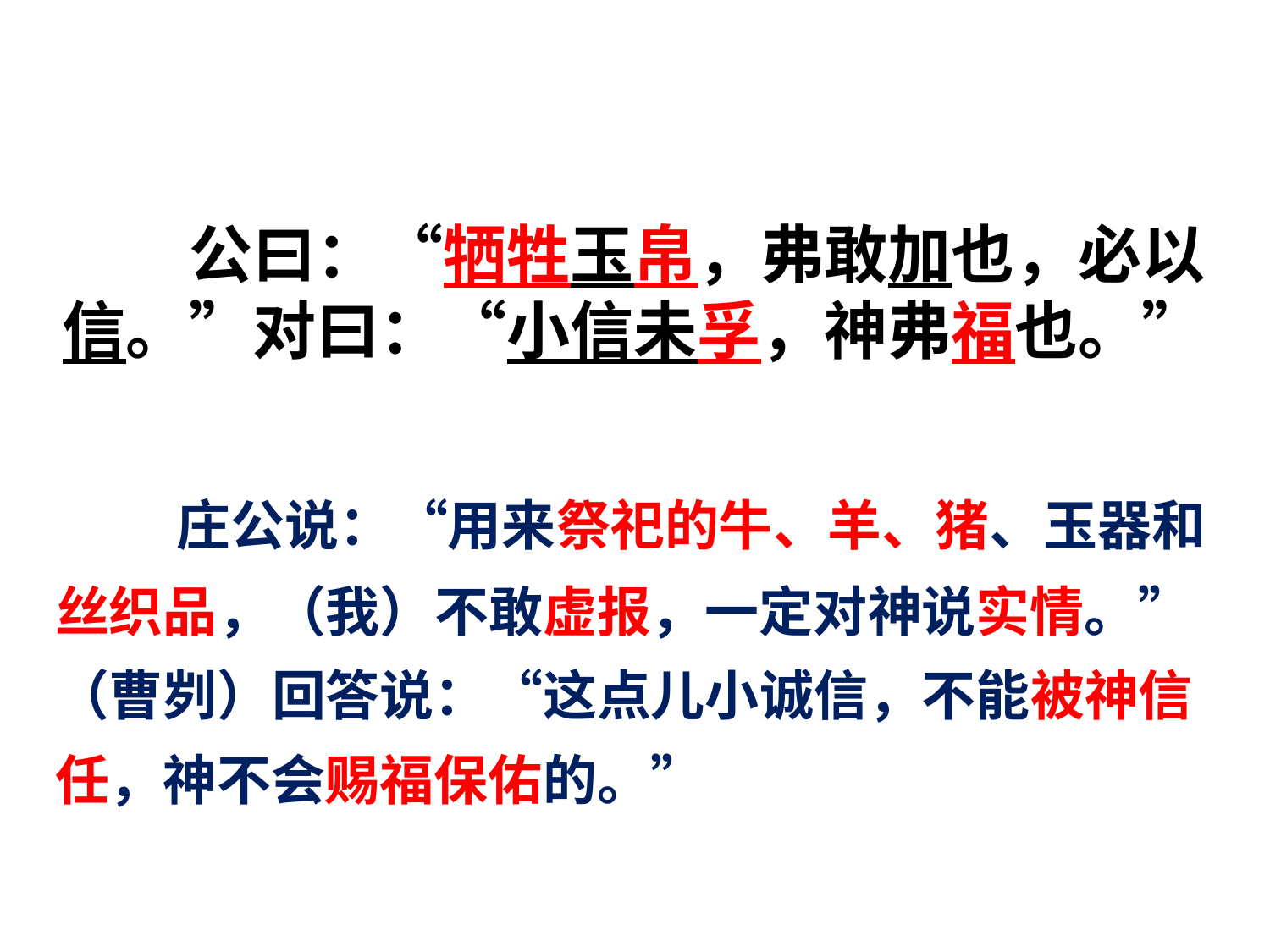

# 公曰：“牺牲玉帛，弗敢加也，必以信。”对曰：“小信未孚，神弗福也。”
　　庄公说：“用来祭祀的牛、羊、猪、玉器和丝织品，（我）不敢虚报，一定对神说实情。”（曹刿）回答说：“这点儿小诚信，不能被神信任，神不会赐福保佑的。”